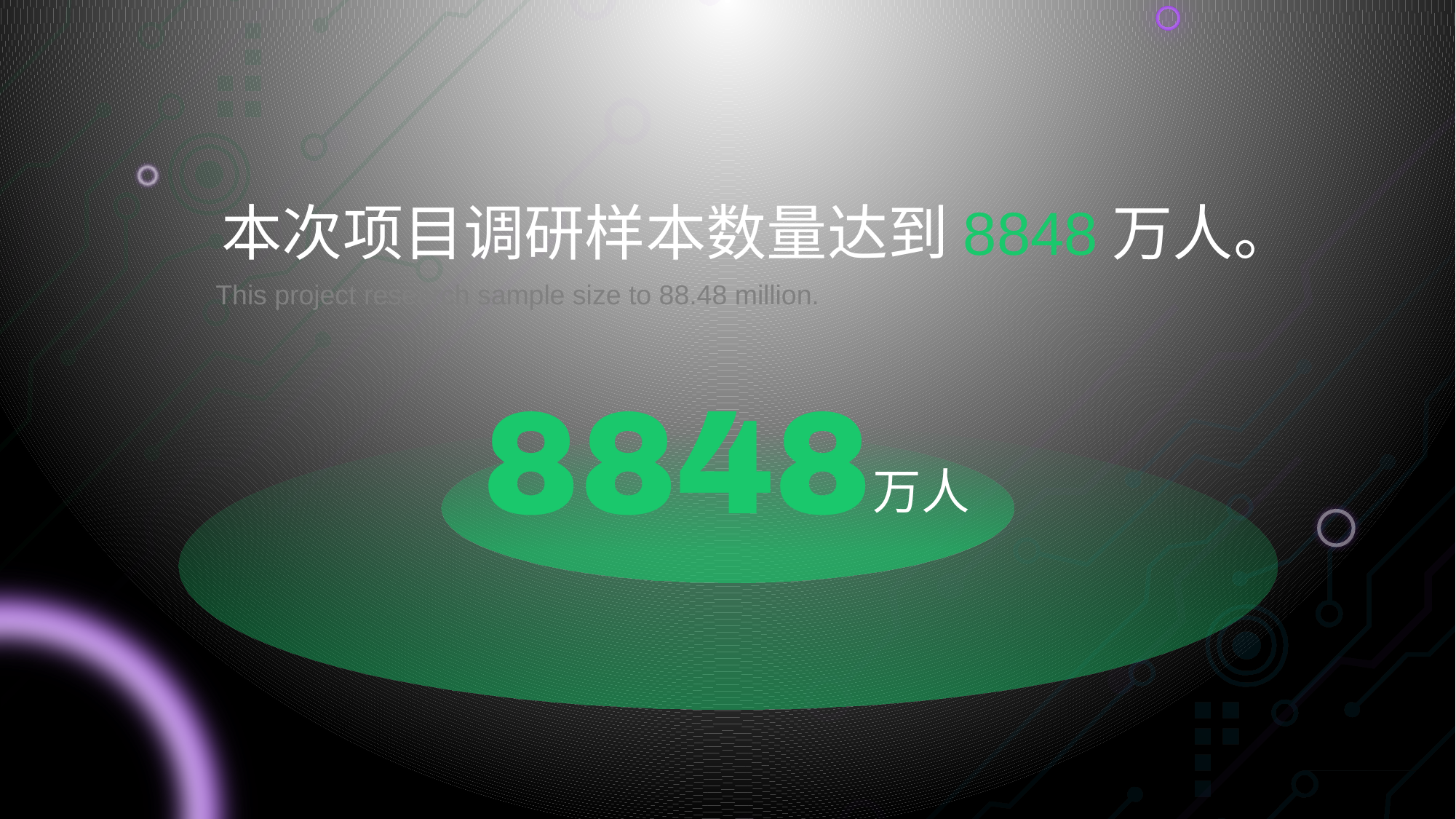

本次项目调研样本数量达到8848万人。
This project research sample size to 88.48 million.
8848

万人